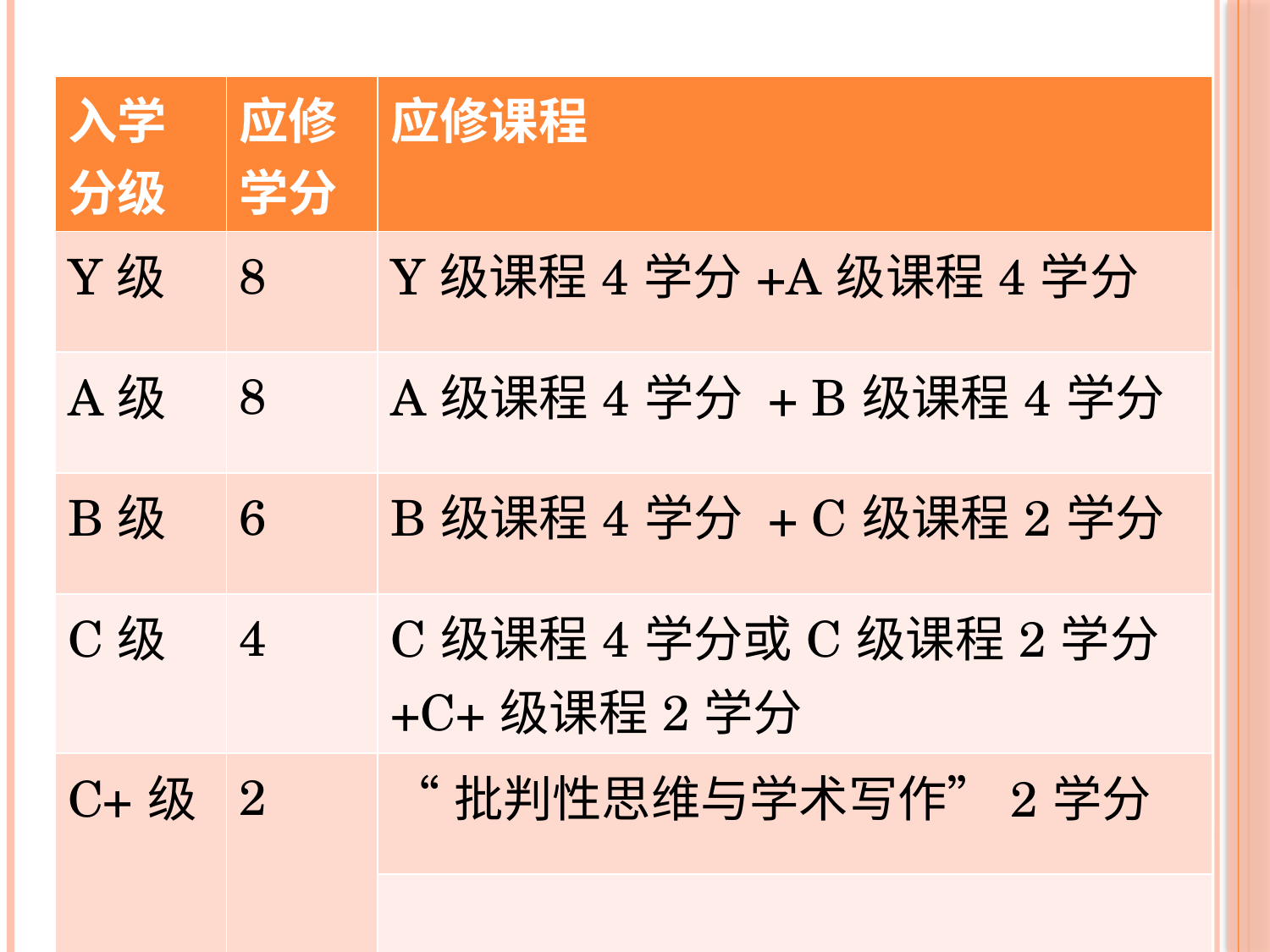

# 各级别应修学分和应修课程示意图
| 入学分级 | 应修学分 | 应修课程 |
| --- | --- | --- |
| Y级 | 8 | Y级课程4学分+A级课程4学分 |
| A级 | 8 | A级课程4学分 + B级课程4学分 |
| B级 | 6 | B级课程4学分 + C级课程2学分 |
| C级 | 4 | C级课程4学分或C级课程2学分+C+级课程2学分 |
| C+级 | 2 | “批判性思维与学术写作”2学分 |
|  |  |  |